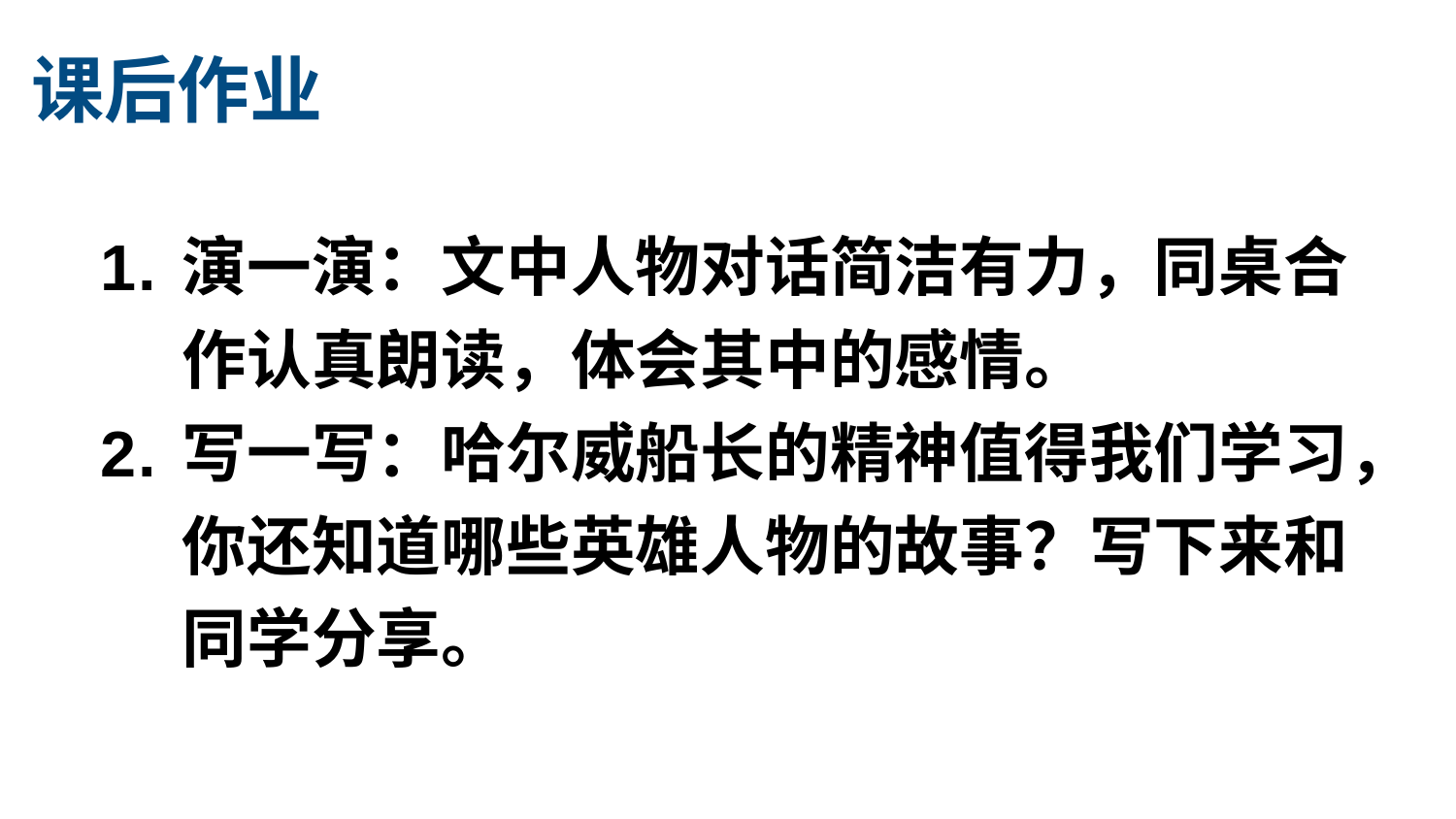

课后作业
演一演：文中人物对话简洁有力，同桌合作认真朗读，体会其中的感情。
写一写：哈尔威船长的精神值得我们学习，你还知道哪些英雄人物的故事？写下来和同学分享。